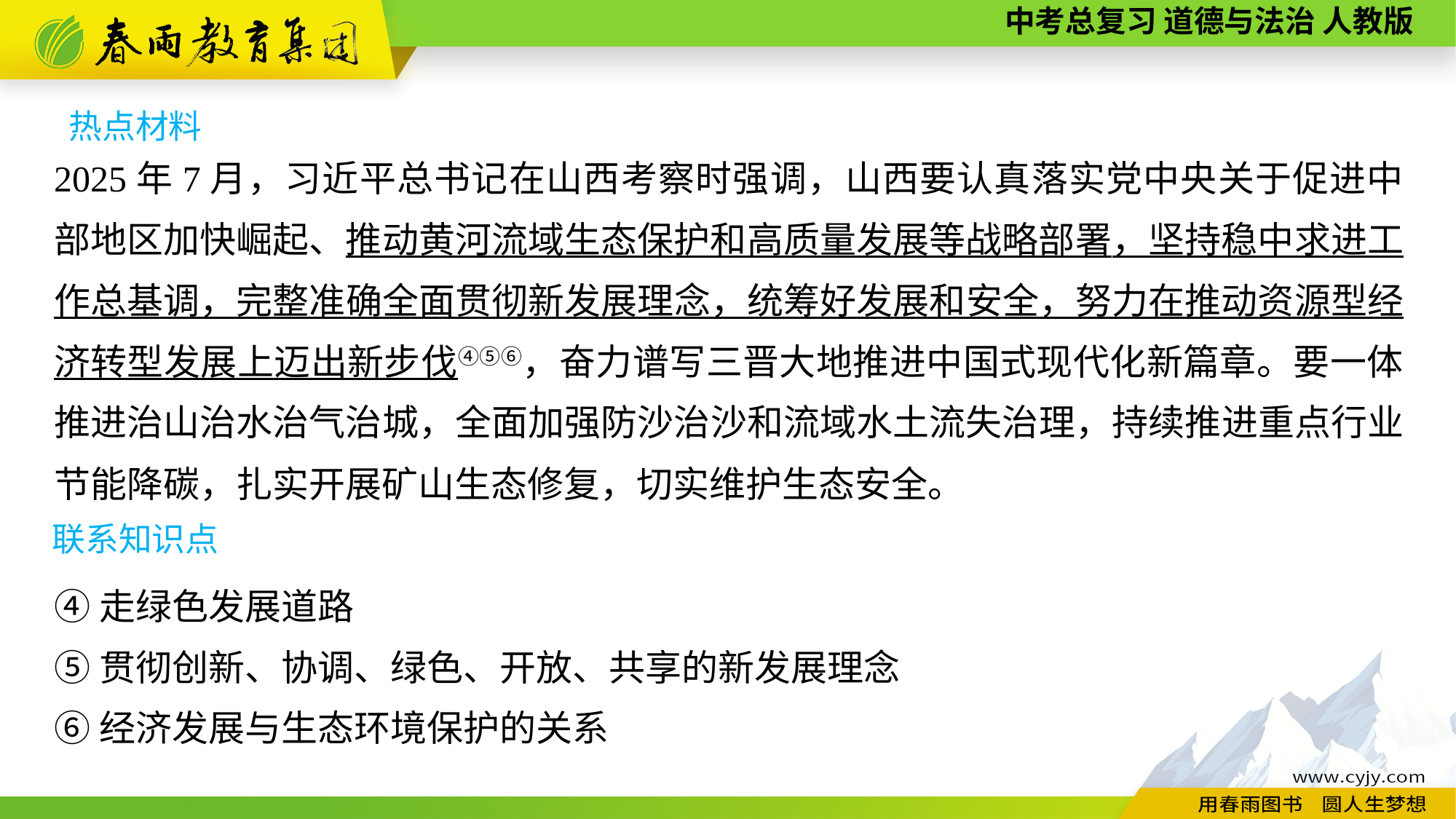

热点材料
2025年7月，习近平总书记在山西考察时强调，山西要认真落实党中央关于促进中部地区加快崛起、推动黄河流域生态保护和高质量发展等战略部署，坚持稳中求进工作总基调，完整准确全面贯彻新发展理念，统筹好发展和安全，努力在推动资源型经济转型发展上迈出新步伐④⑤⑥，奋力谱写三晋大地推进中国式现代化新篇章。要一体推进治山治水治气治城，全面加强防沙治沙和流域水土流失治理，持续推进重点行业节能降碳，扎实开展矿山生态修复，切实维护生态安全。

④走绿色发展道路
⑤贯彻创新、协调、绿色、开放、共享的新发展理念
⑥经济发展与生态环境保护的关系
联系知识点